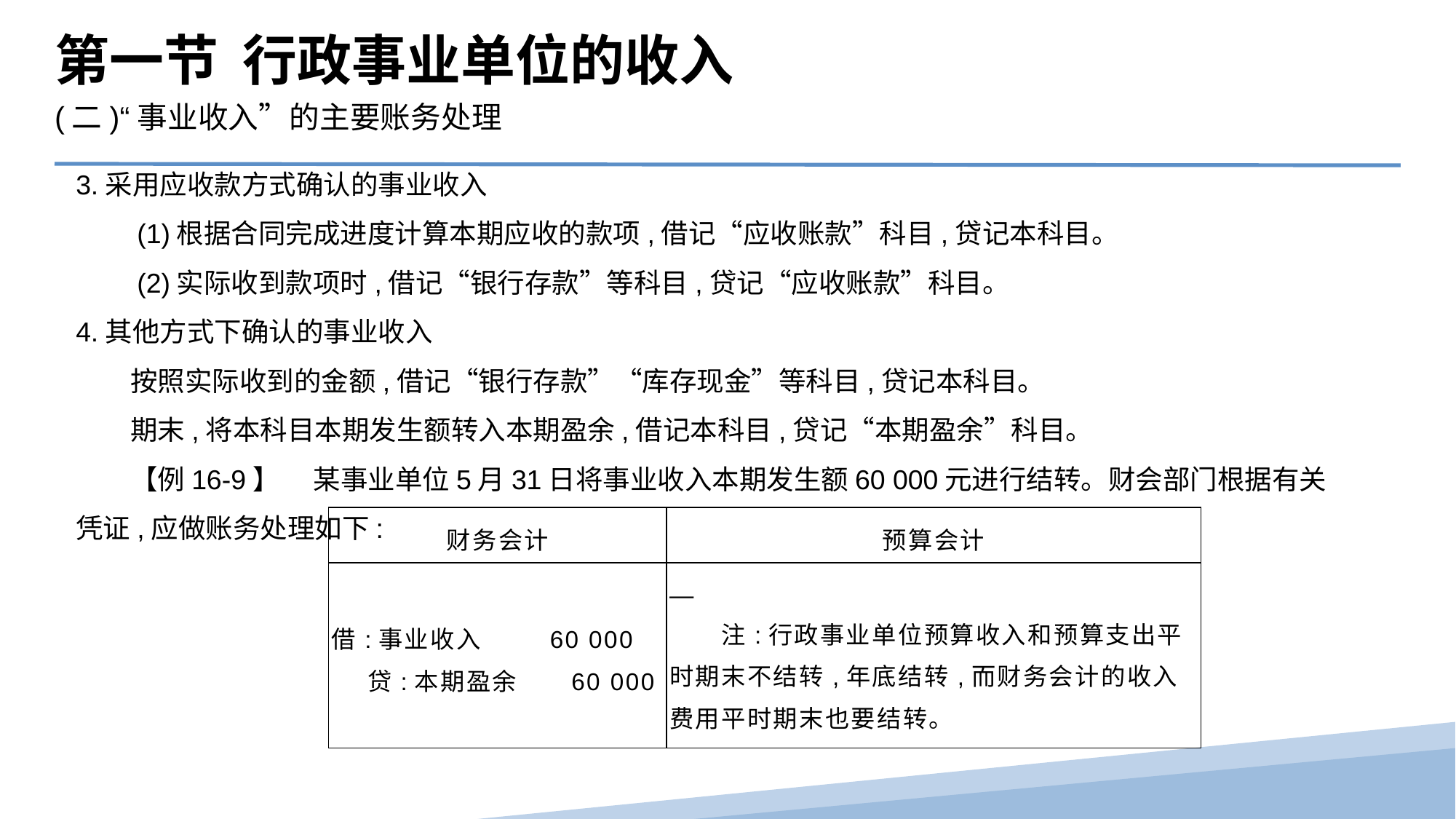

第一节  行政事业单位的收入
(二)“事业收入”的主要账务处理
3.采用应收款方式确认的事业收入
　　(1)根据合同完成进度计算本期应收的款项,借记“应收账款”科目,贷记本科目。
　　(2)实际收到款项时,借记“银行存款”等科目,贷记“应收账款”科目。
4.其他方式下确认的事业收入
　　按照实际收到的金额,借记“银行存款”“库存现金”等科目,贷记本科目。
　　期末,将本科目本期发生额转入本期盈余,借记本科目,贷记“本期盈余”科目。
　　【例16-9】　 某事业单位5月31日将事业收入本期发生额60 000元进行结转。财会部门根据有关凭证,应做账务处理如下:
| 财务会计 | 预算会计 |
| --- | --- |
| 借:事业收入 60 000 贷:本期盈余 60 000 | — 　　注:行政事业单位预算收入和预算支出平时期末不结转,年底结转,而财务会计的收入费用平时期末也要结转。 |